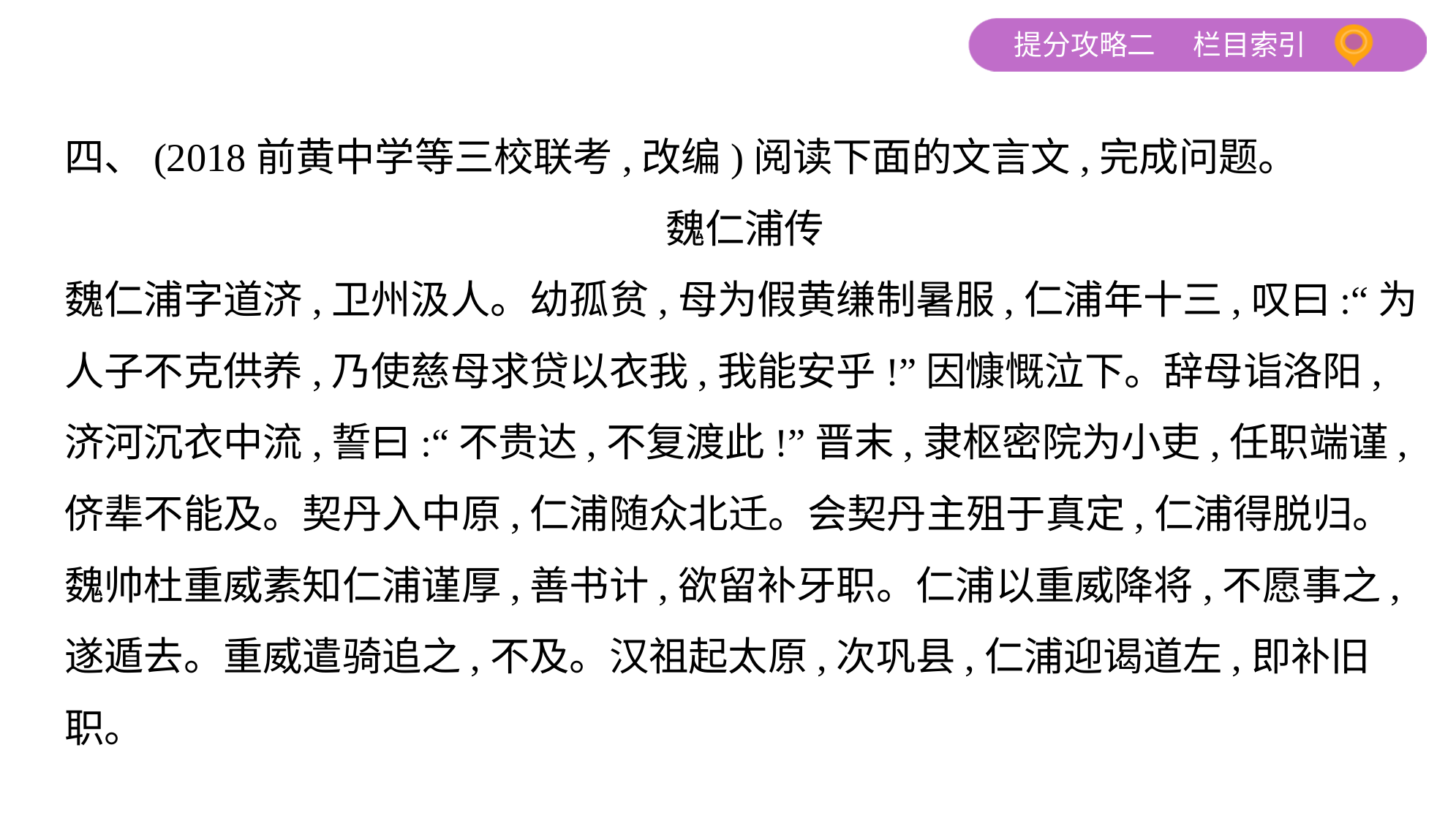

四、(2018前黄中学等三校联考,改编)阅读下面的文言文,完成问题。
魏仁浦传
魏仁浦字道济,卫州汲人。幼孤贫,母为假黄缣制暑服,仁浦年十三,叹曰:“为
人子不克供养,乃使慈母求贷以衣我,我能安乎!”因慷慨泣下。辞母诣洛阳,
济河沉衣中流,誓曰:“不贵达,不复渡此!”晋末,隶枢密院为小吏,任职端谨,
侪辈不能及。契丹入中原,仁浦随众北迁。会契丹主殂于真定,仁浦得脱归。
魏帅杜重威素知仁浦谨厚,善书计,欲留补牙职。仁浦以重威降将,不愿事之,
遂遁去。重威遣骑追之,不及。汉祖起太原,次巩县,仁浦迎谒道左,即补旧
职。